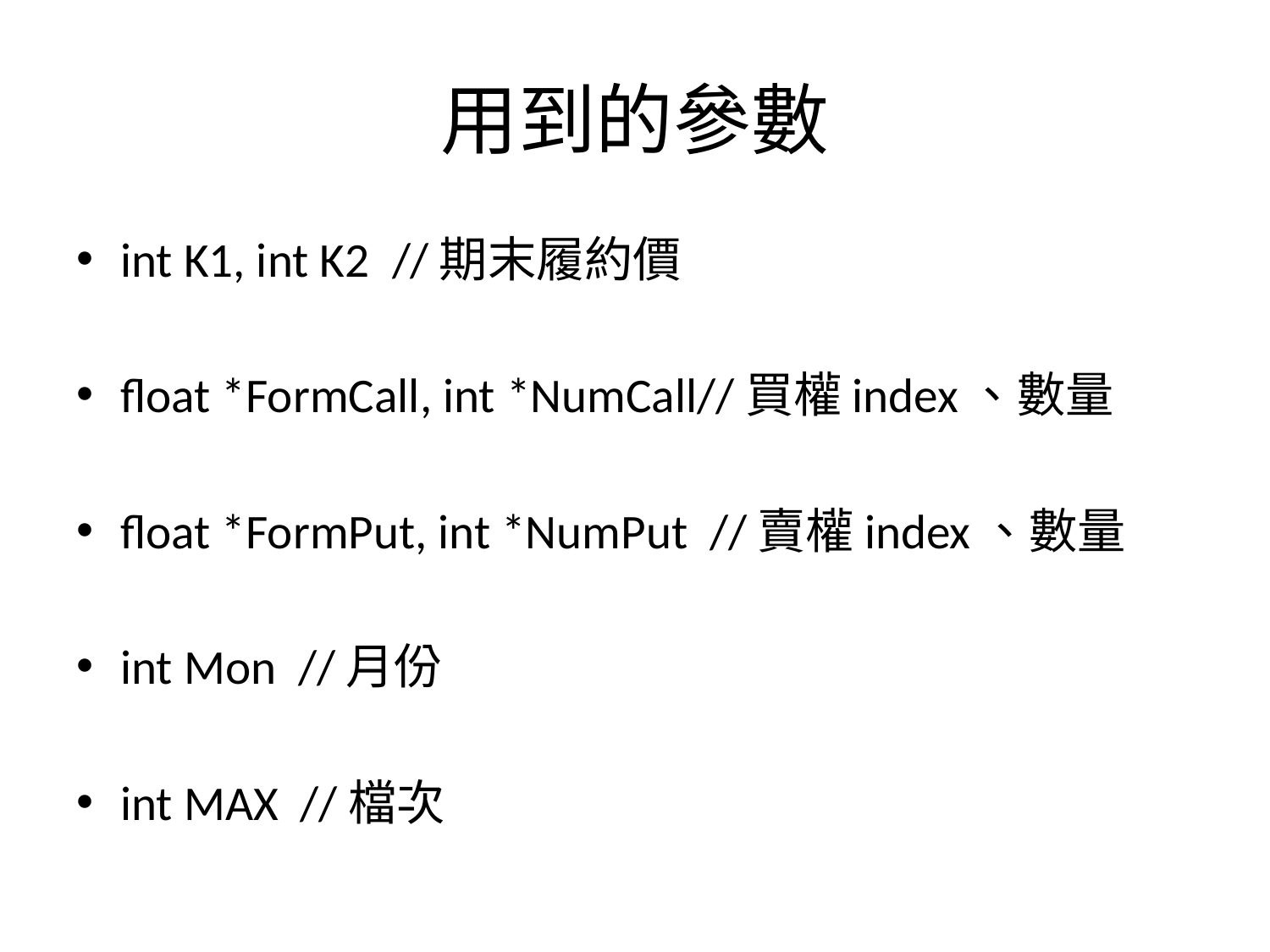

# 用到的參數
int K1, int K2  //期末履約價

float *FormCall, int *NumCall//買權index、數量

float *FormPut, int *NumPut  //賣權index、數量

int Mon  //月份

int MAX  //檔次